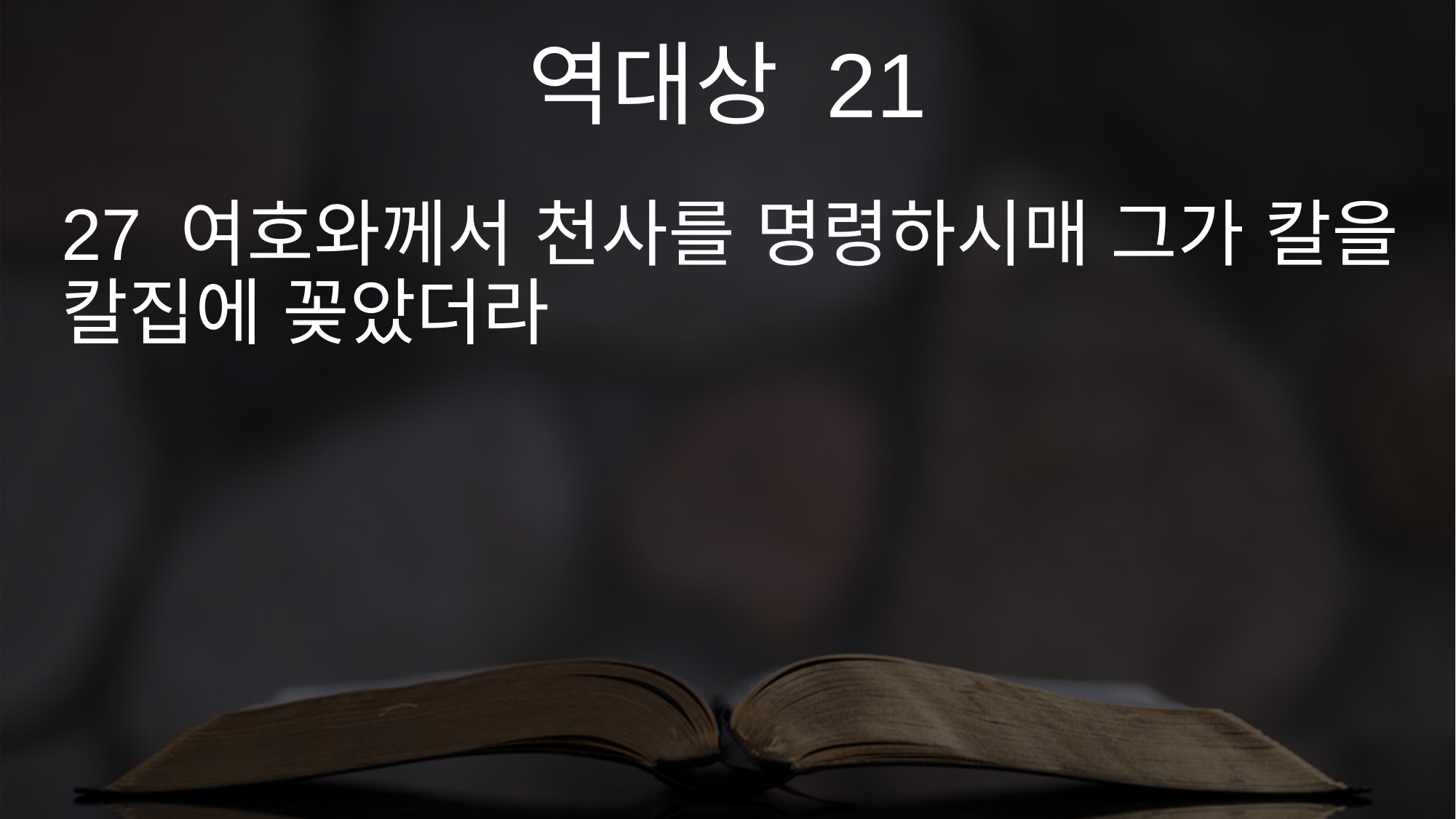

역대상 21
27 여호와께서 천사를 명령하시매 그가 칼을 칼집에 꽂았더라